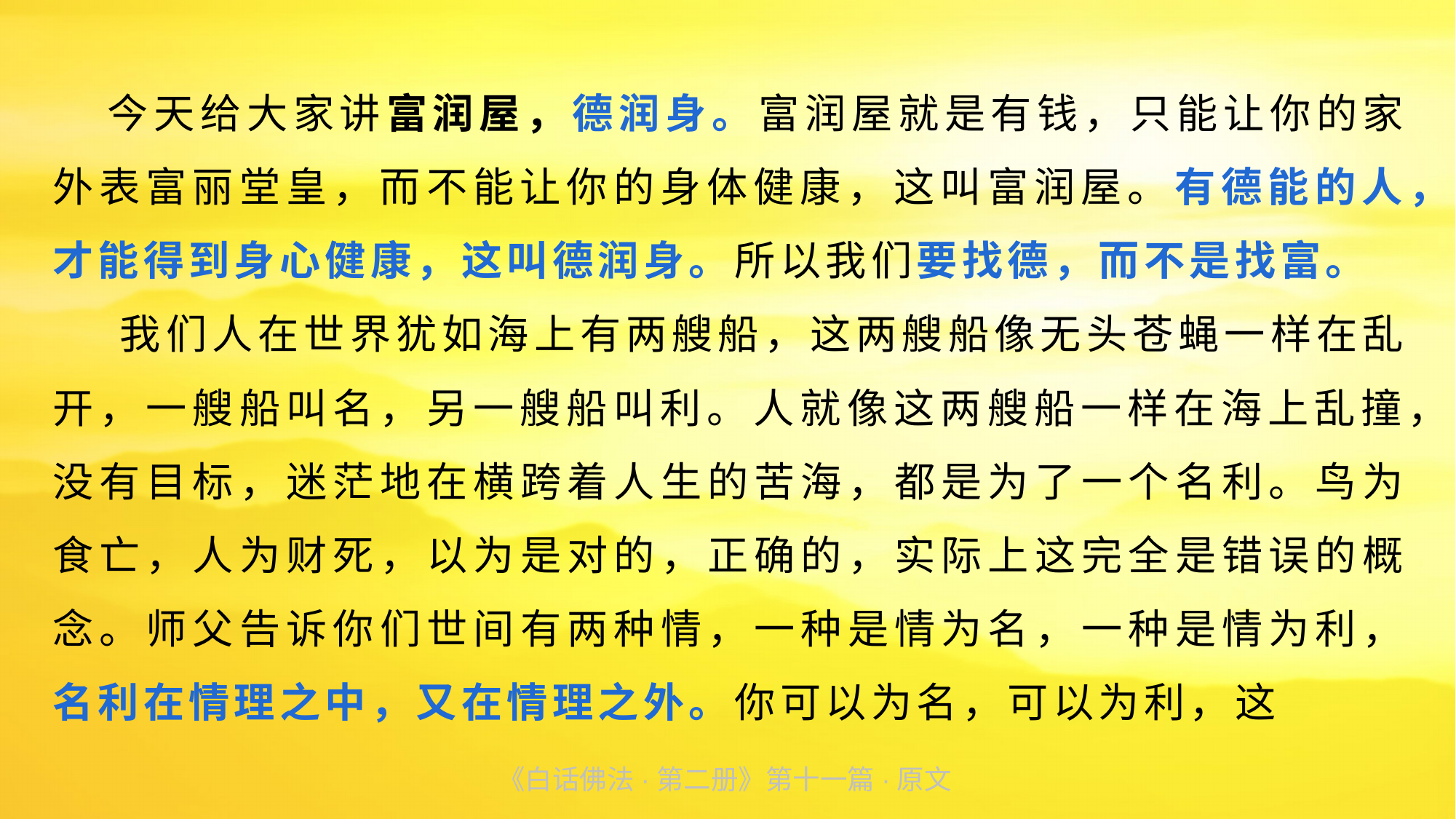

今天给大家讲富润屋，德润身。富润屋就是有钱，只能让你的家外表富丽堂皇，而不能让你的身体健康，这叫富润屋。有德能的人，才能得到身心健康，这叫德润身。所以我们要找德，而不是找富。
    我们人在世界犹如海上有两艘船，这两艘船像无头苍蝇一样在乱开，一艘船叫名，另一艘船叫利。人就像这两艘船一样在海上乱撞，没有目标，迷茫地在横跨着人生的苦海，都是为了一个名利。鸟为食亡，人为财死，以为是对的，正确的，实际上这完全是错误的概念。师父告诉你们世间有两种情，一种是情为名，一种是情为利，名利在情理之中，又在情理之外。你可以为名，可以为利，这
《白话佛法·第二册》第十一篇·原文